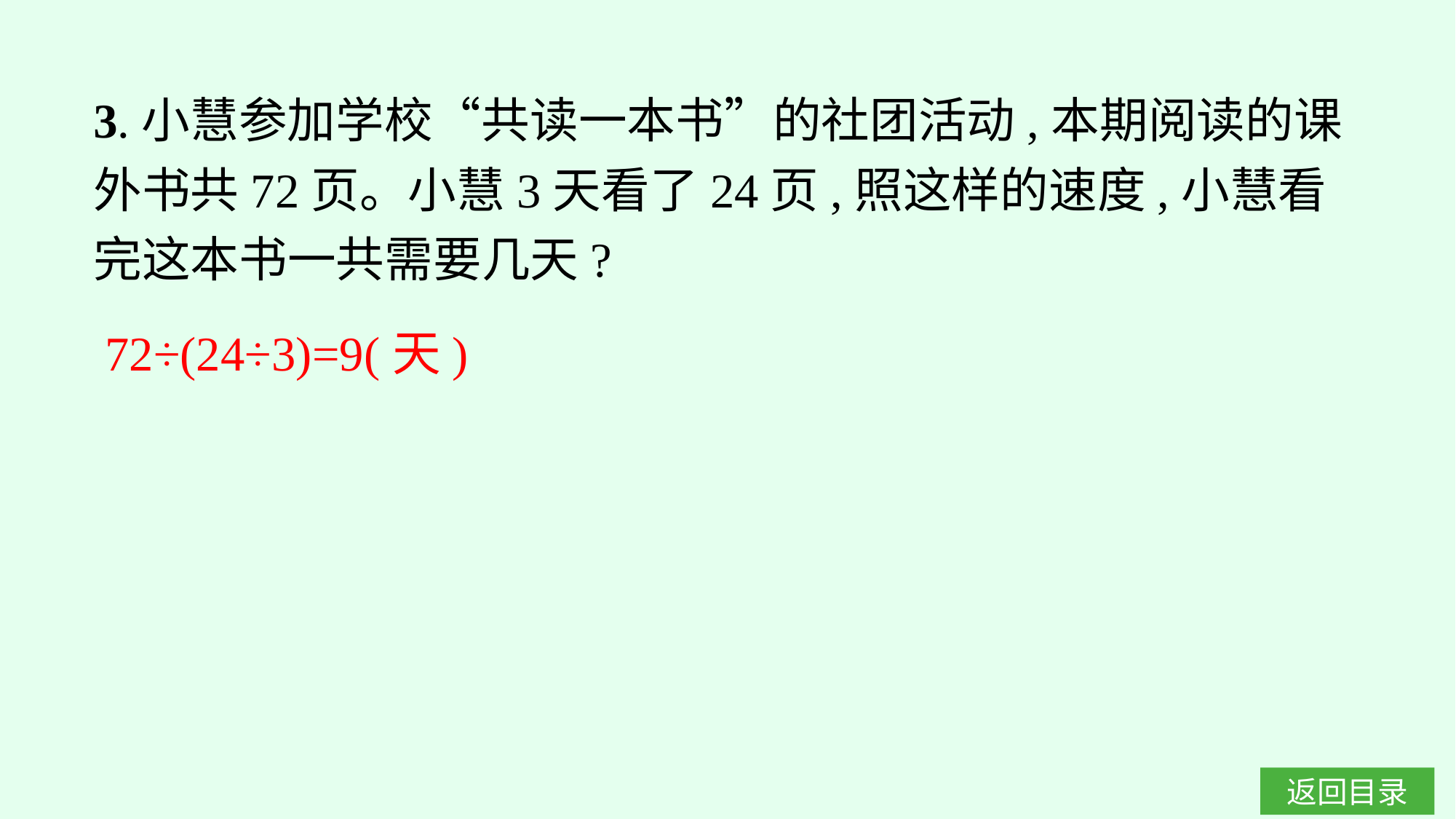

3.小慧参加学校“共读一本书”的社团活动,本期阅读的课外书共72页。小慧3天看了24页,照这样的速度,小慧看完这本书一共需要几天?
72÷(24÷3)=9(天)